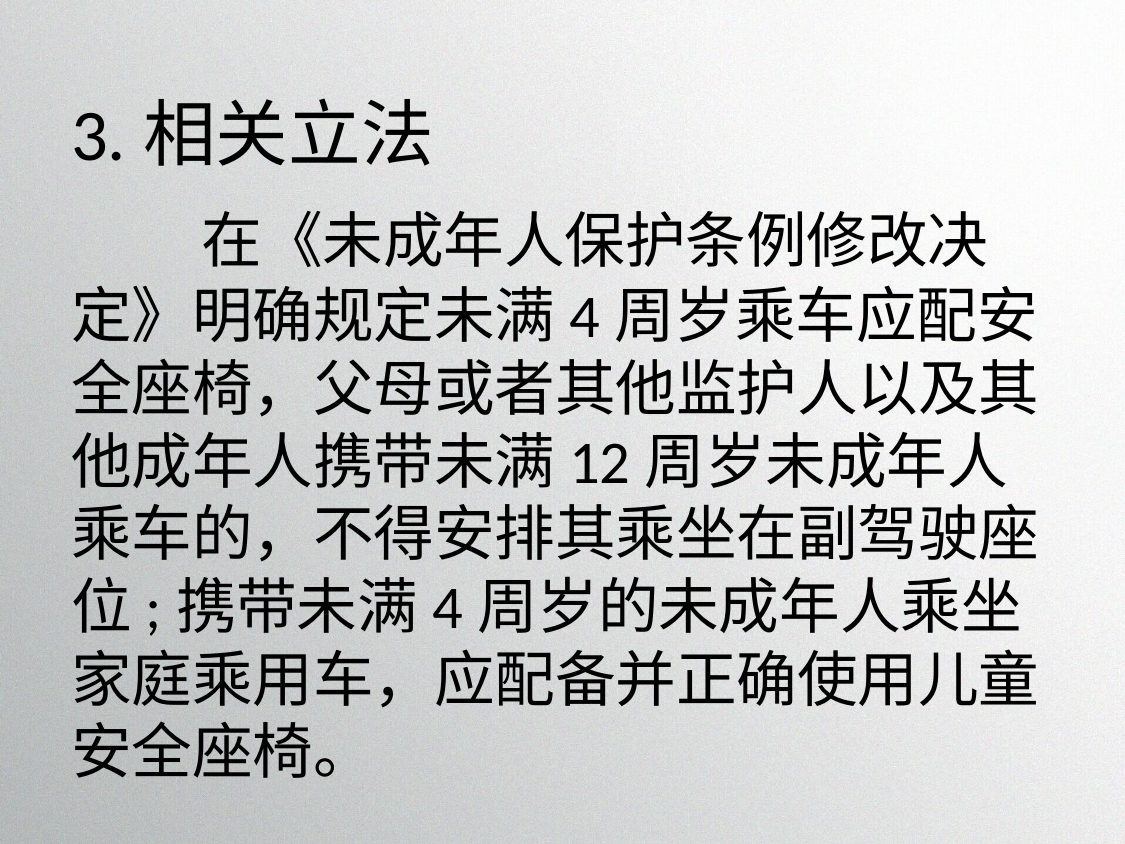

3.相关立法
       在《未成年人保护条例修改决定》明确规定未满4周岁乘车应配安全座椅，父母或者其他监护人以及其他成年人携带未满12周岁未成年人乘车的，不得安排其乘坐在副驾驶座位;携带未满4周岁的未成年人乘坐家庭乘用车，应配备并正确使用儿童安全座椅。